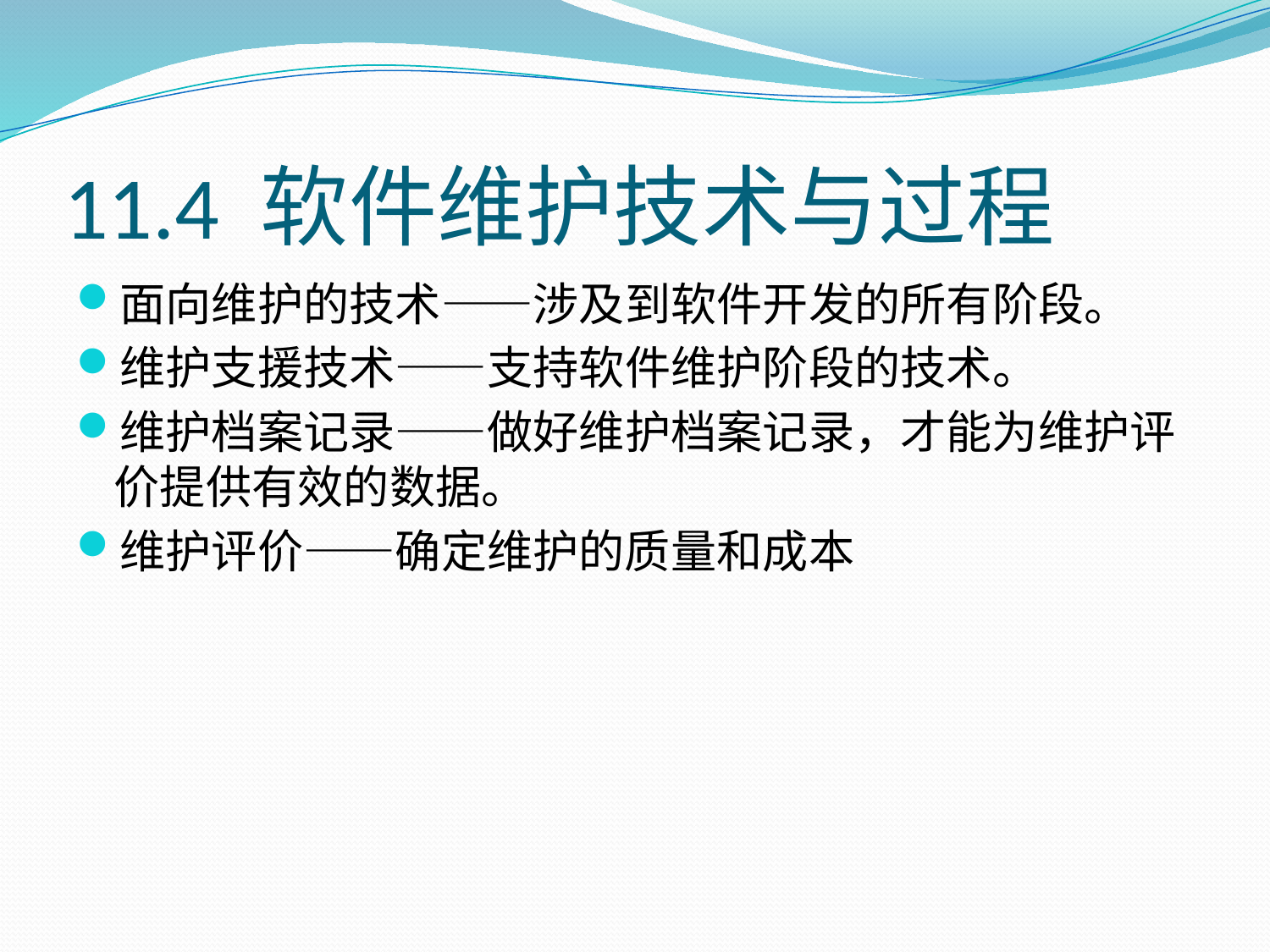

# 11.4 软件维护技术与过程
面向维护的技术——涉及到软件开发的所有阶段。
维护支援技术——支持软件维护阶段的技术。
维护档案记录——做好维护档案记录，才能为维护评价提供有效的数据。
维护评价——确定维护的质量和成本